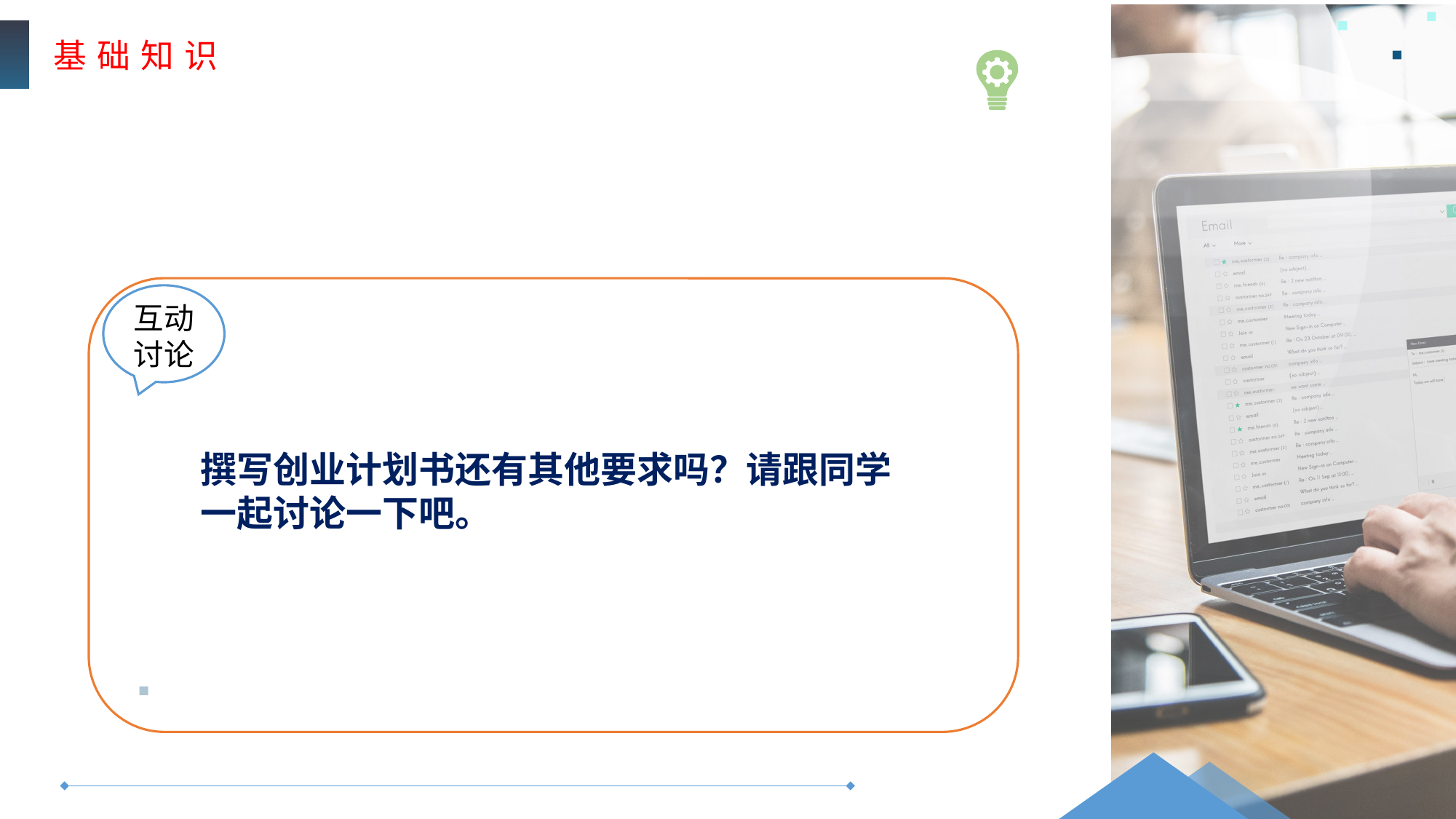

基 础 知 识

互动
讨论
撰写创业计划书还有其他要求吗？请跟同学一起讨论一下吧。